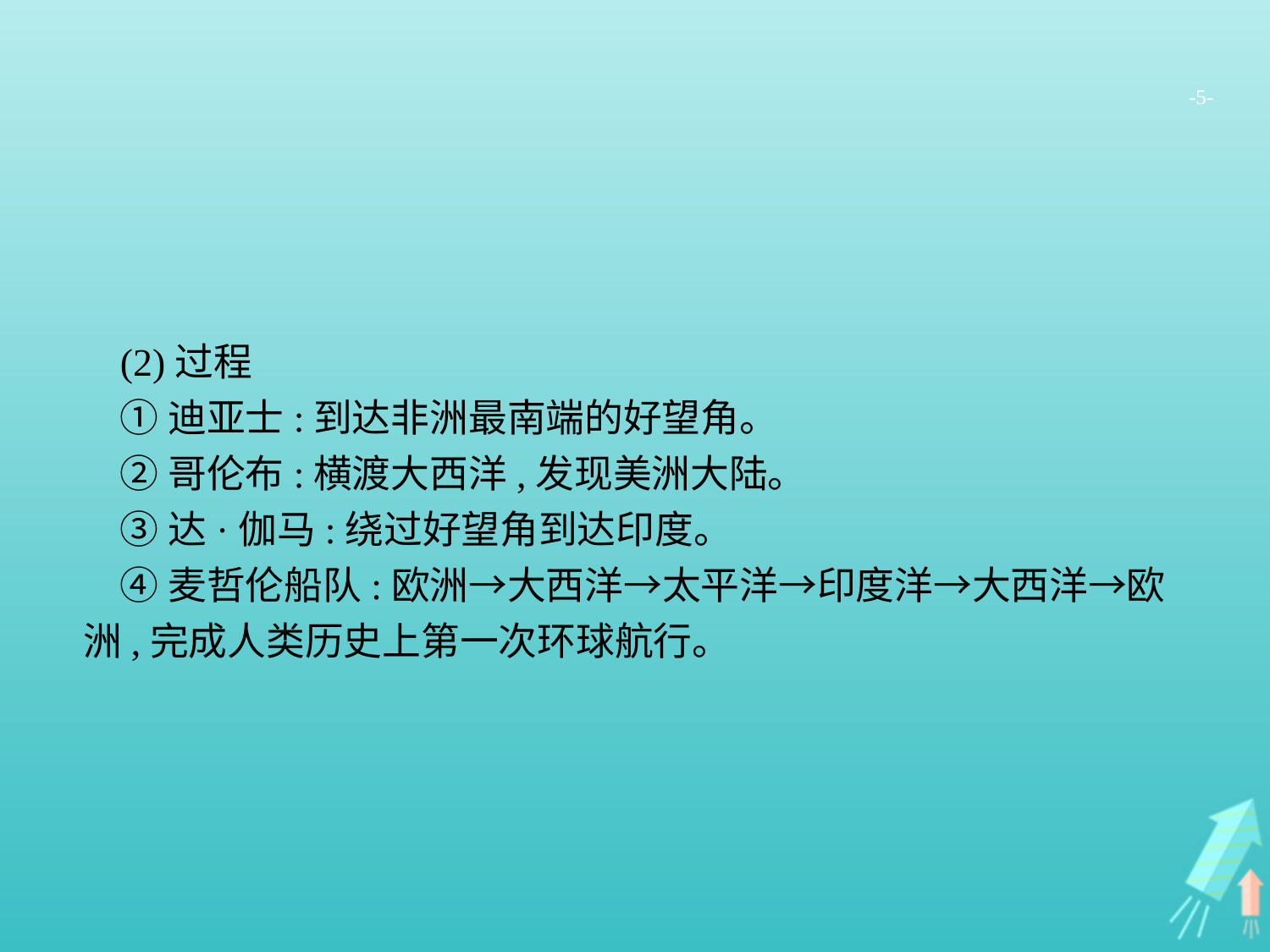

-5-
(2)过程
①迪亚士:到达非洲最南端的好望角。
②哥伦布:横渡大西洋,发现美洲大陆。
③达·伽马:绕过好望角到达印度。
④麦哲伦船队:欧洲→大西洋→太平洋→印度洋→大西洋→欧洲,完成人类历史上第一次环球航行。